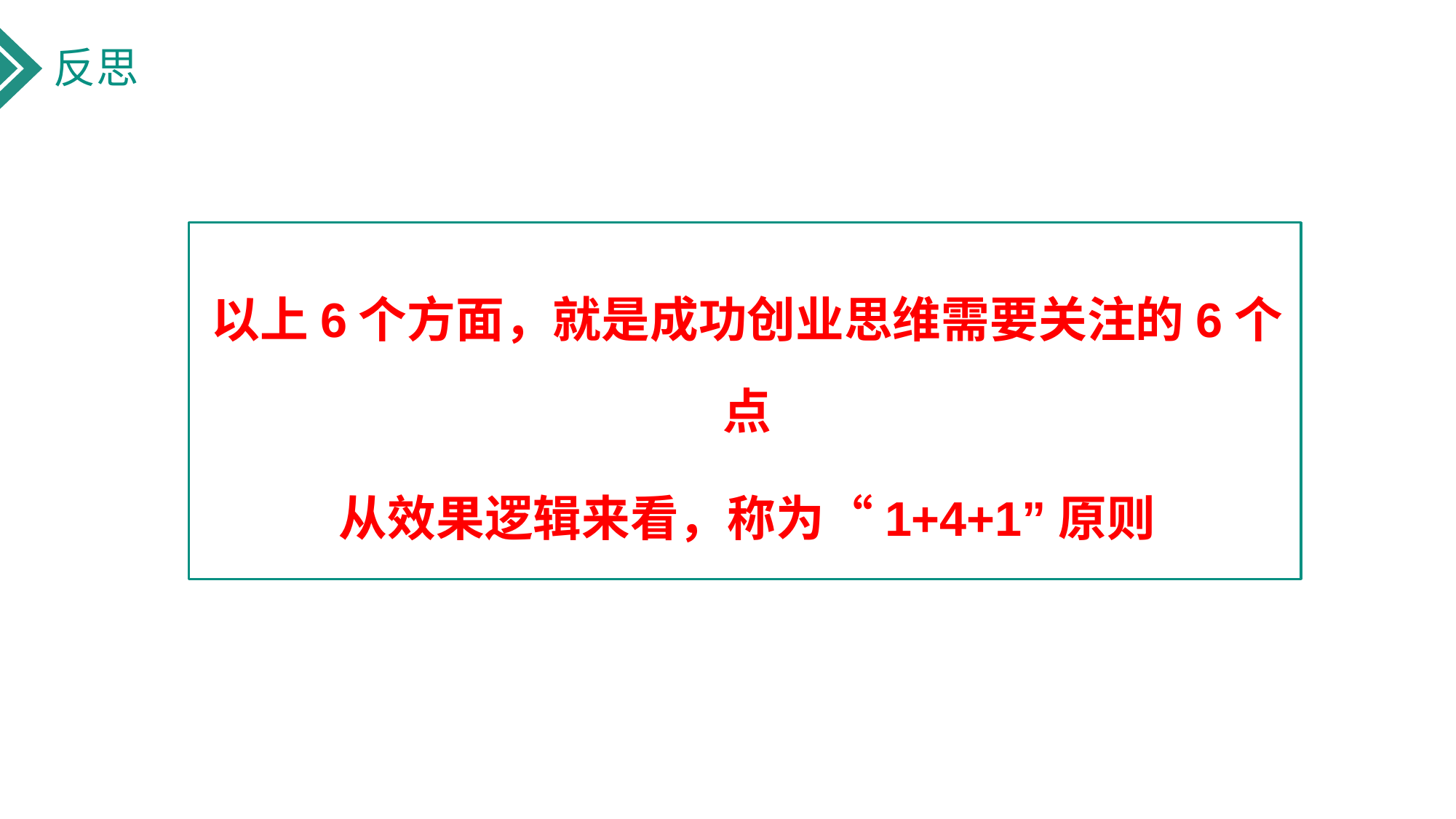

反思
以上6个方面，就是成功创业思维需要关注的6个点
从效果逻辑来看，称为“1+4+1”原则
39